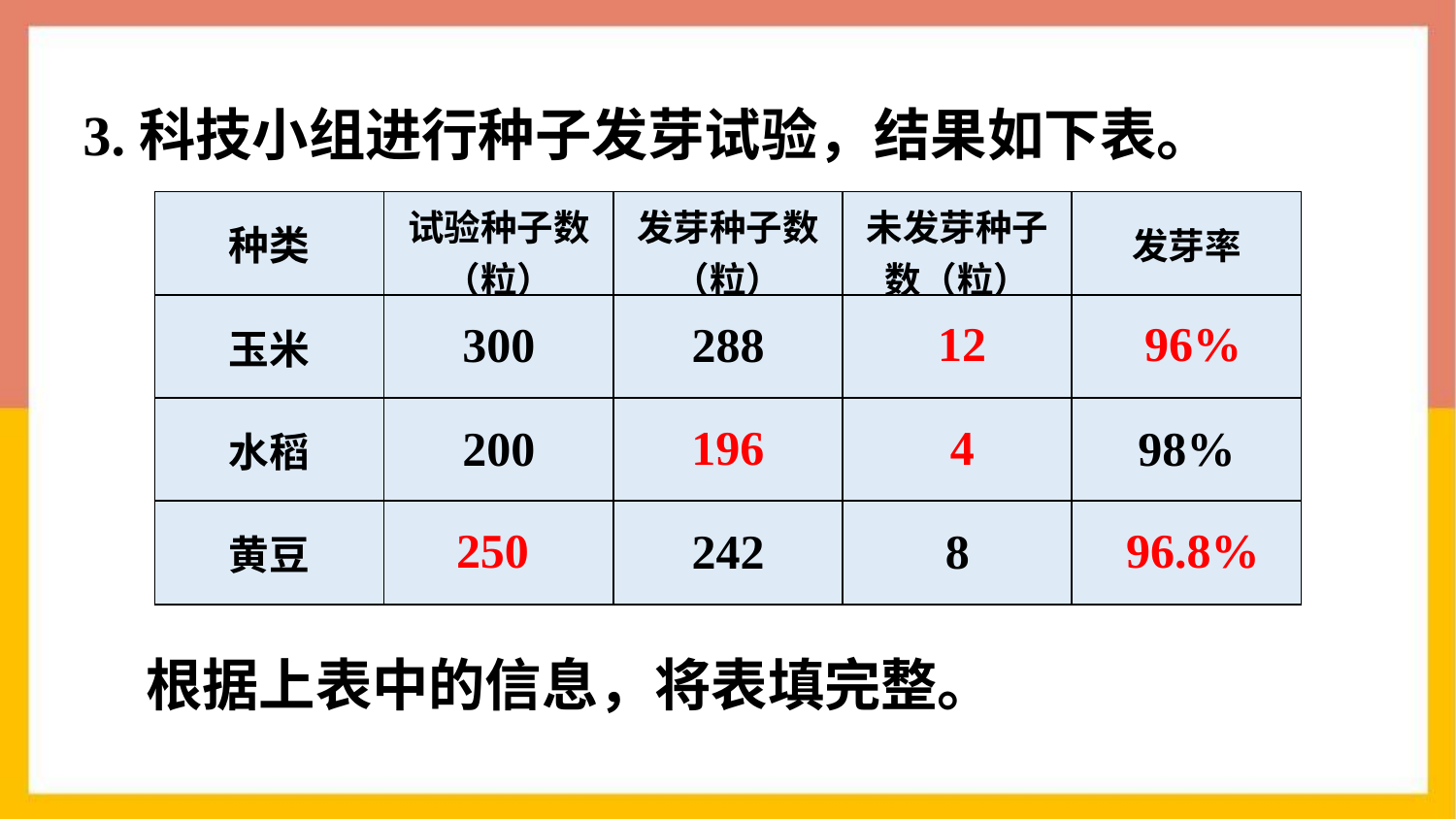

3.科技小组进行种子发芽试验，结果如下表。
| 种类 | 试验种子数（粒） | 发芽种子数（粒） | 未发芽种子数（粒） | 发芽率 |
| --- | --- | --- | --- | --- |
| 玉米 | 300 | 288 |  |  |
| 水稻 | 200 |  |  | 98% |
| 黄豆 |  | 242 | 8 |  |
12
96%
196
4
250
96.8%
根据上表中的信息，将表填完整。